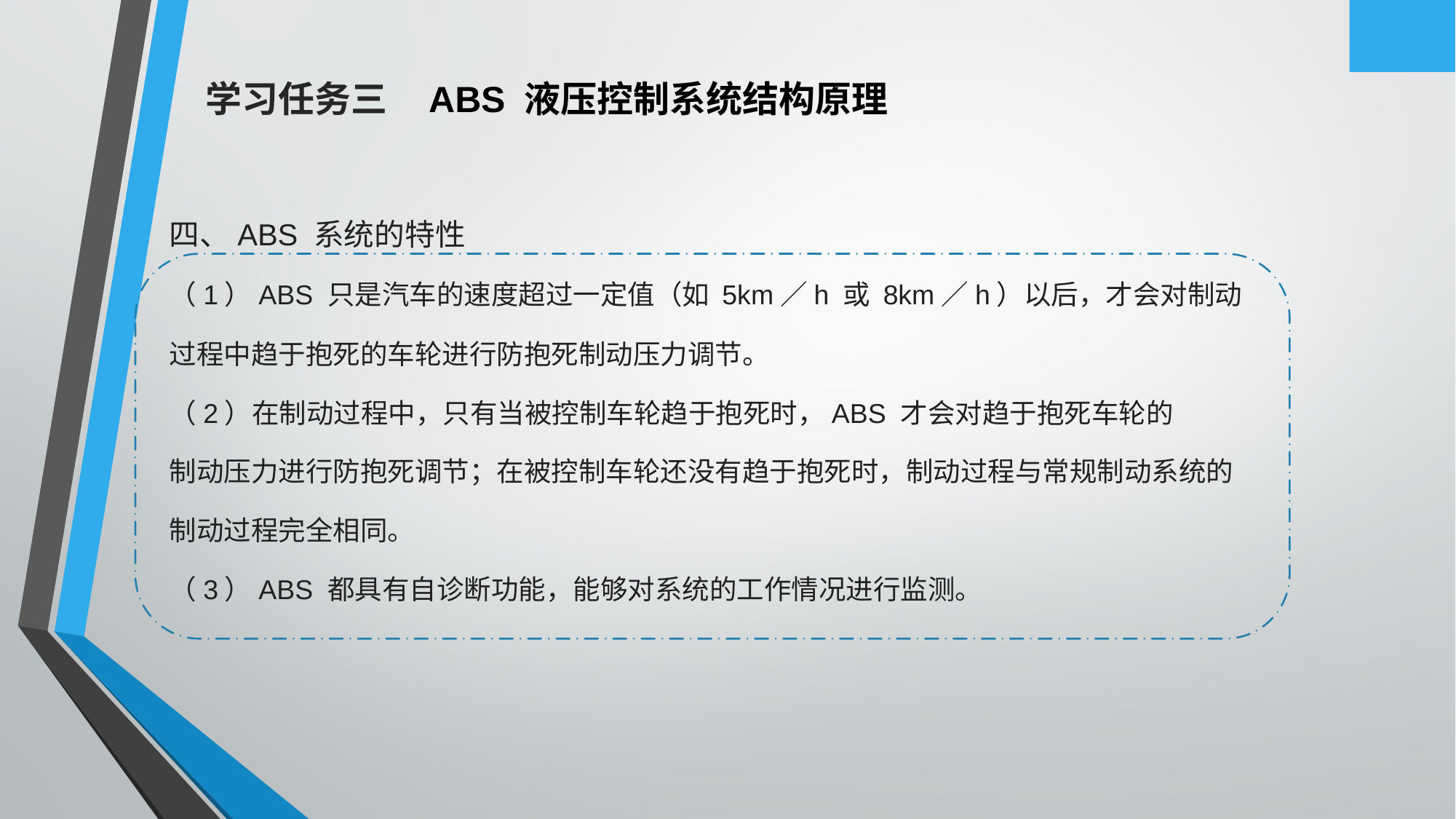

学习任务三    ABS 液压控制系统结构原理

四、ABS 系统的特性
（1）ABS 只是汽车的速度超过一定值（如 5km／h 或 8km／h）以后，才会对制动过程中趋于抱死的车轮进行防抱死制动压力调节。
（2）在制动过程中，只有当被控制车轮趋于抱死时，ABS 才会对趋于抱死车轮的
制动压力进行防抱死调节；在被控制车轮还没有趋于抱死时，制动过程与常规制动系统的制动过程完全相同。
（3）ABS 都具有自诊断功能，能够对系统的工作情况进行监测。